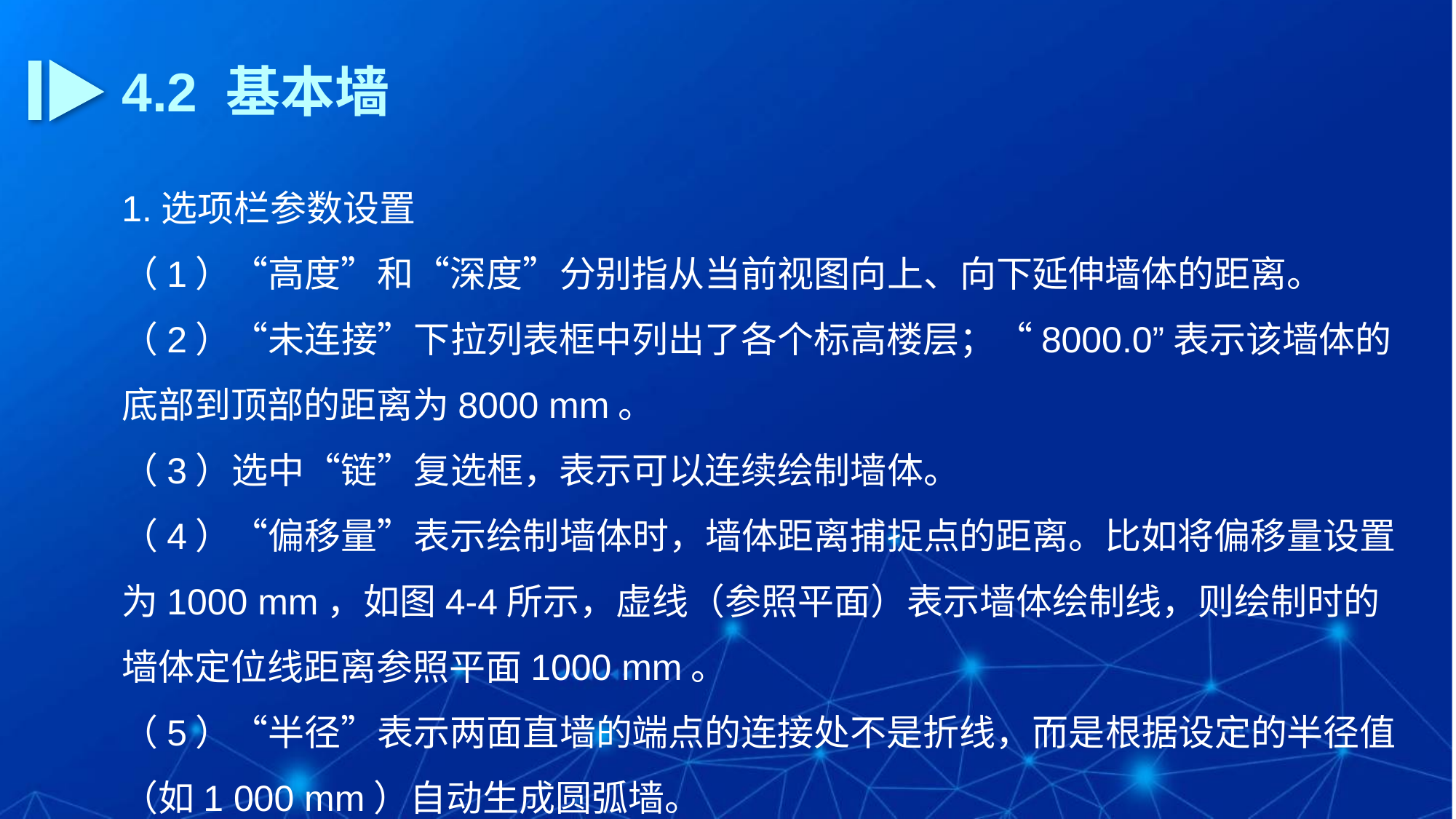

4.2 基本墙

1.选项栏参数设置
（1）“高度”和“深度”分别指从当前视图向上、向下延伸墙体的距离。
（2）“未连接”下拉列表框中列出了各个标高楼层；“8000.0”表示该墙体的底部到顶部的距离为8000 mm。
（3）选中“链”复选框，表示可以连续绘制墙体。
（4）“偏移量”表示绘制墙体时，墙体距离捕捉点的距离。比如将偏移量设置为1000 mm，如图4-4所示，虚线（参照平面）表示墙体绘制线，则绘制时的墙体定位线距离参照平面1000 mm。
（5）“半径”表示两面直墙的端点的连接处不是折线，而是根据设定的半径值（如1 000 mm）自动生成圆弧墙。